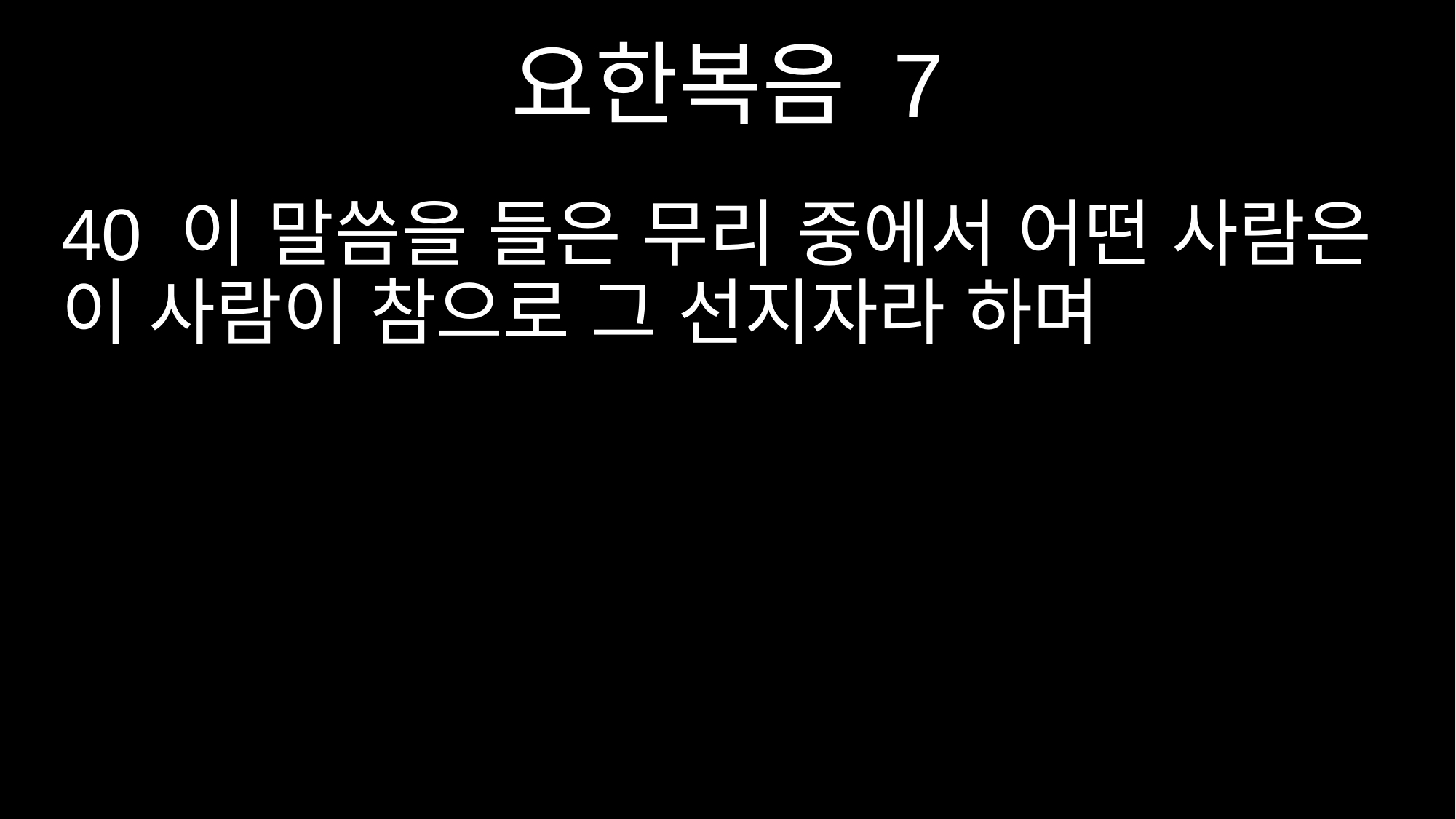

요한복음 7
40 이 말씀을 들은 무리 중에서 어떤 사람은 이 사람이 참으로 그 선지자라 하며